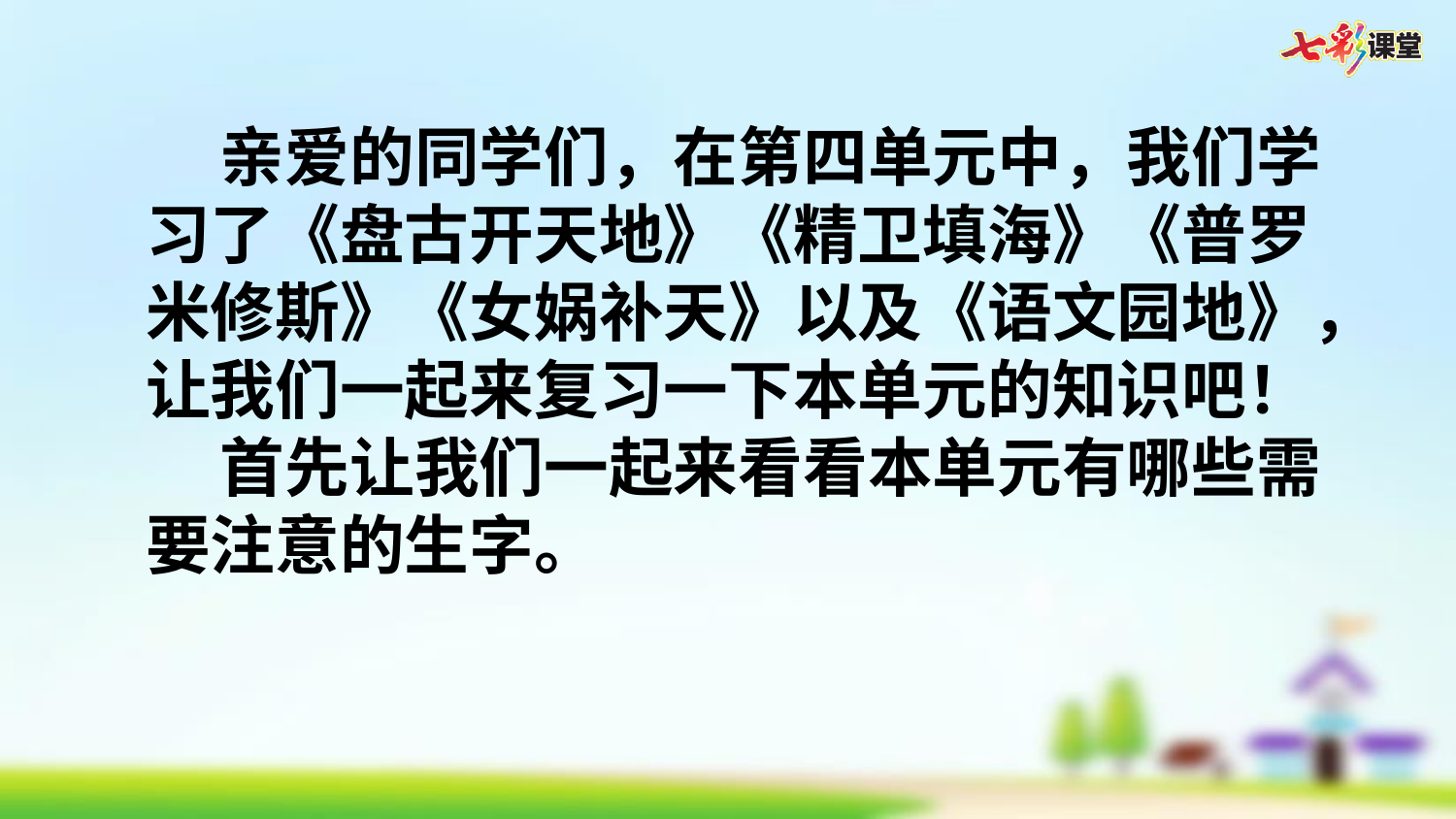

亲爱的同学们，在第四单元中，我们学习了《盘古开天地》《精卫填海》《普罗米修斯》《女娲补天》以及《语文园地》，让我们一起来复习一下本单元的知识吧！
    首先让我们一起来看看本单元有哪些需要注意的生字。